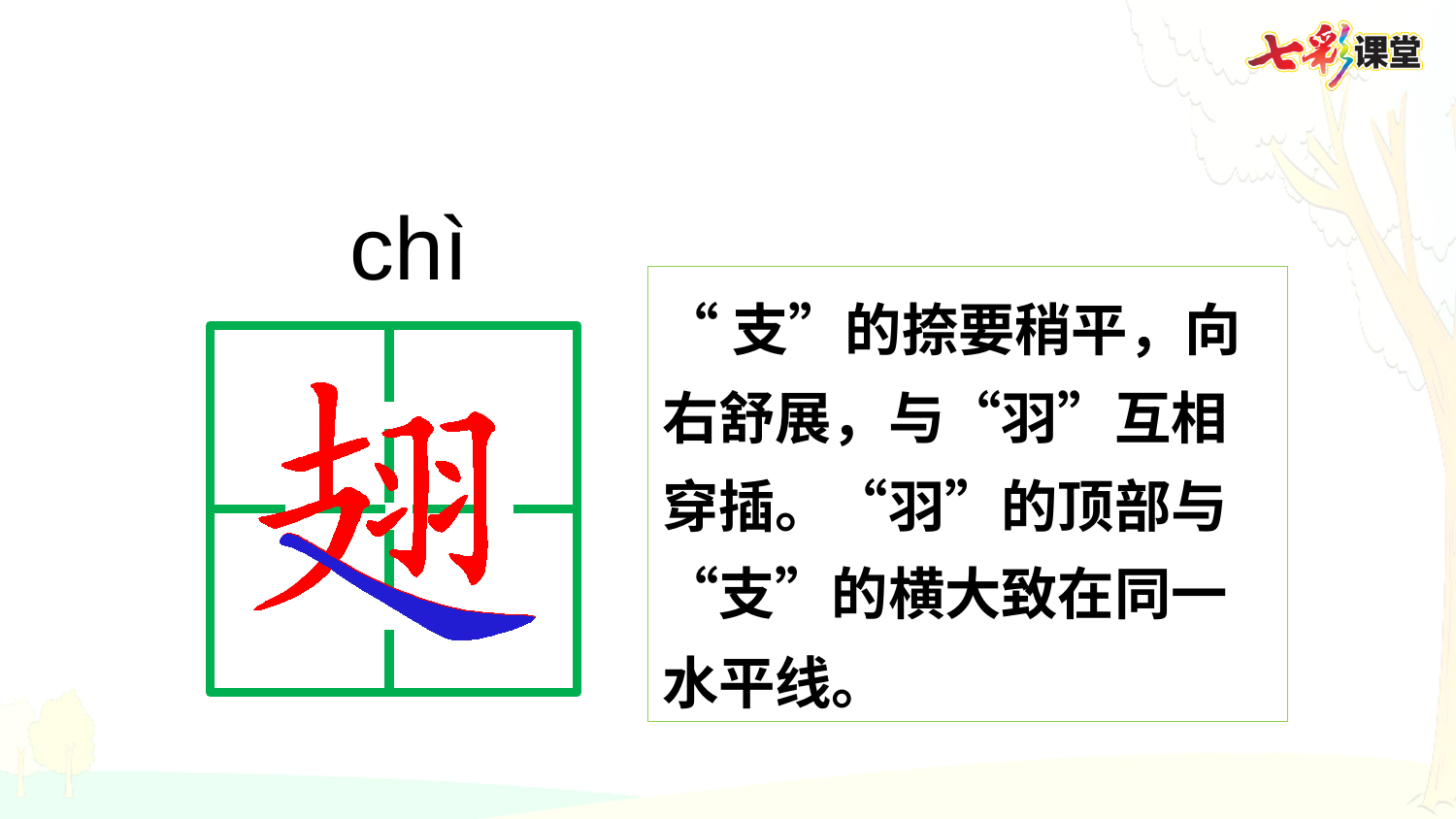

chì
“支”的捺要稍平，向右舒展，与“羽”互相穿插。“羽”的顶部与“支”的横大致在同一水平线。